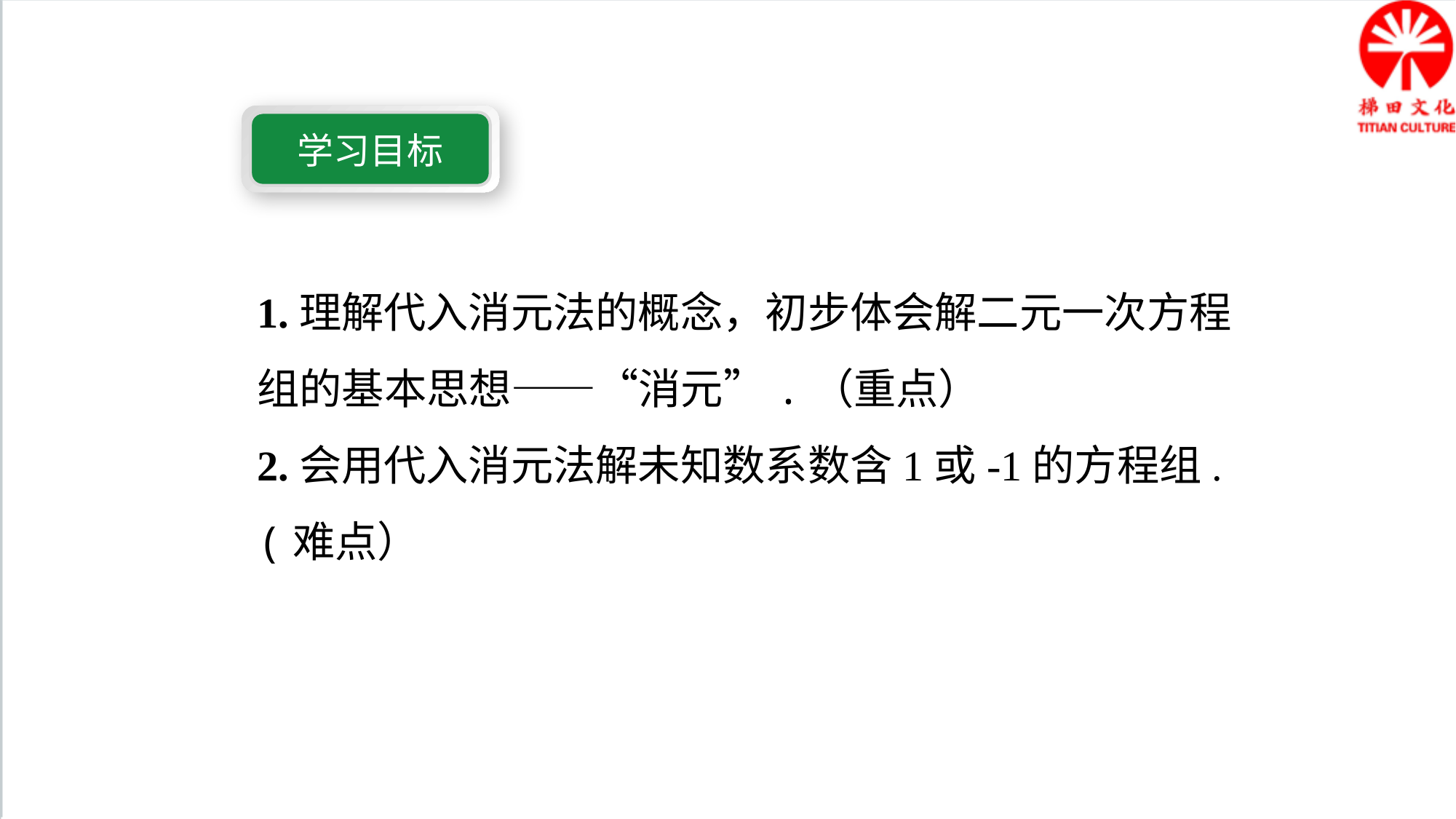

学习目标
1.理解代入消元法的概念，初步体会解二元一次方程组的基本思想——“消元”.（重点）
2.会用代入消元法解未知数系数含1或-1的方程组.
(难点）